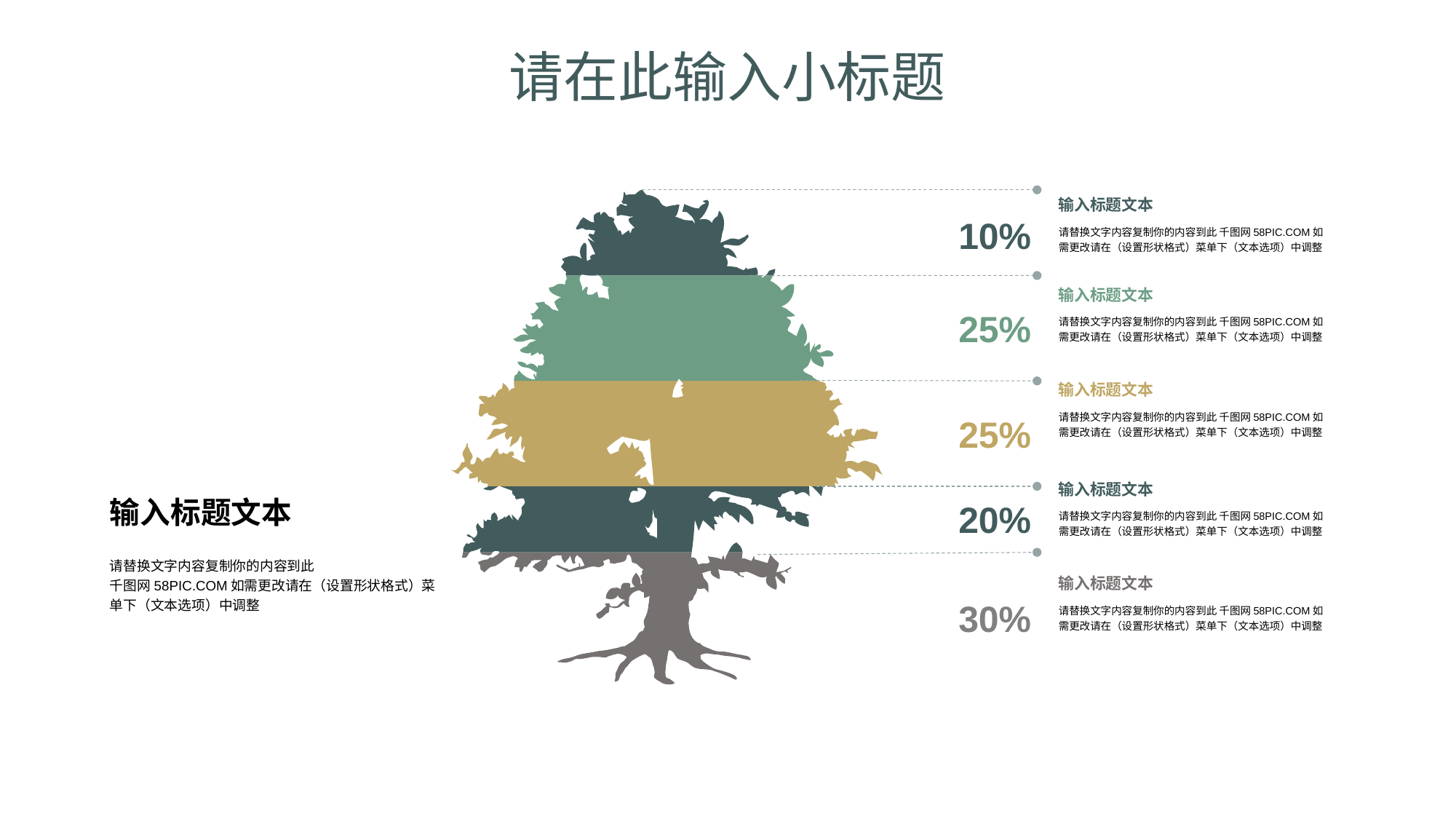

输入标题文本
请替换文字内容复制你的内容到此 千图网58PIC.COM如
需更改请在（设置形状格式）菜单下（文本选项）中调整
10%
输入标题文本
请替换文字内容复制你的内容到此 千图网58PIC.COM如
需更改请在（设置形状格式）菜单下（文本选项）中调整
25%
输入标题文本
请替换文字内容复制你的内容到此 千图网58PIC.COM如
需更改请在（设置形状格式）菜单下（文本选项）中调整
25%
输入标题文本
请替换文字内容复制你的内容到此 千图网58PIC.COM如
需更改请在（设置形状格式）菜单下（文本选项）中调整
20%
输入标题文本
请替换文字内容复制你的内容到此 千图网58PIC.COM如
需更改请在（设置形状格式）菜单下（文本选项）中调整
30%
输入标题文本
请替换文字内容复制你的内容到此
千图网58PIC.COM如需更改请在（设置形状格式）菜单下（文本选项）中调整